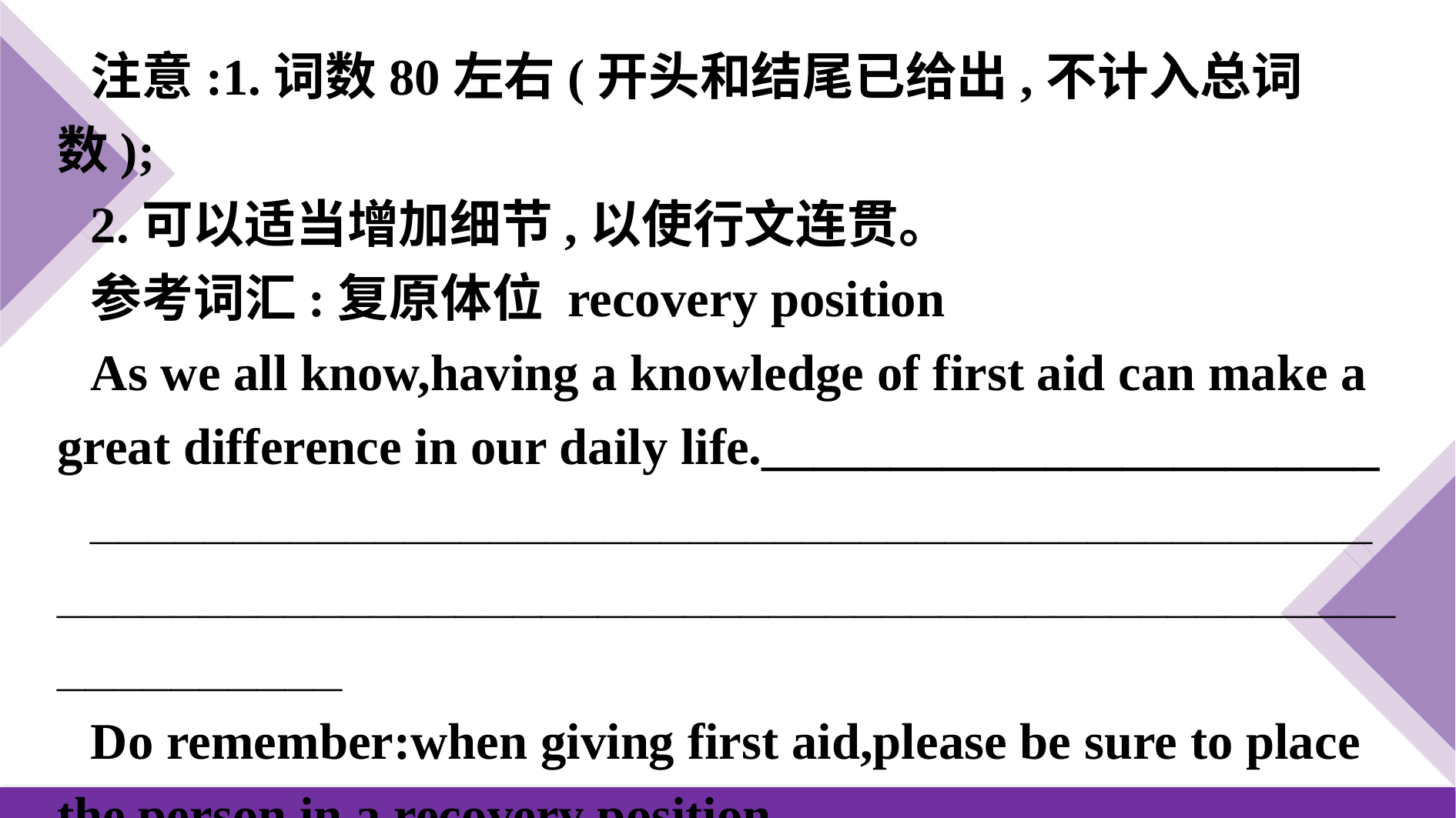

注意:1.词数80左右(开头和结尾已给出,不计入总词数);
2.可以适当增加细节,以使行文连贯。
参考词汇:复原体位 recovery position
As we all know,having a knowledge of first aid can make a great difference in our daily life.________________________
______________________________________________________________________________________________________
Do remember:when giving first aid,please be sure to place the person in a recovery position.